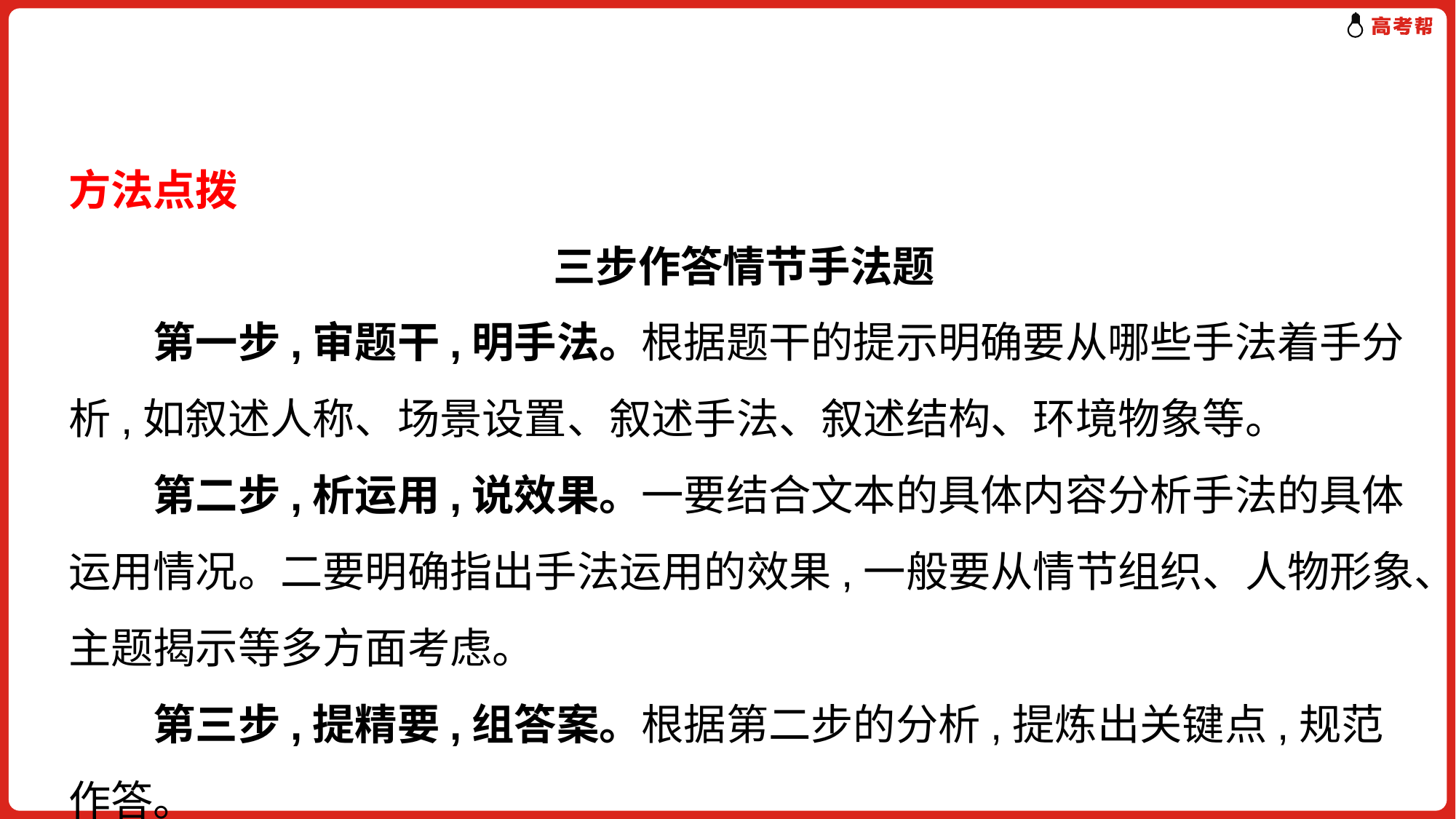

方法点拨
三步作答情节手法题
　　第一步,审题干,明手法。根据题干的提示明确要从哪些手法着手分析,如叙述人称、场景设置、叙述手法、叙述结构、环境物象等。
　　第二步,析运用,说效果。一要结合文本的具体内容分析手法的具体运用情况。二要明确指出手法运用的效果,一般要从情节组织、人物形象、主题揭示等多方面考虑。
　　第三步,提精要,组答案。根据第二步的分析,提炼出关键点,规范作答。